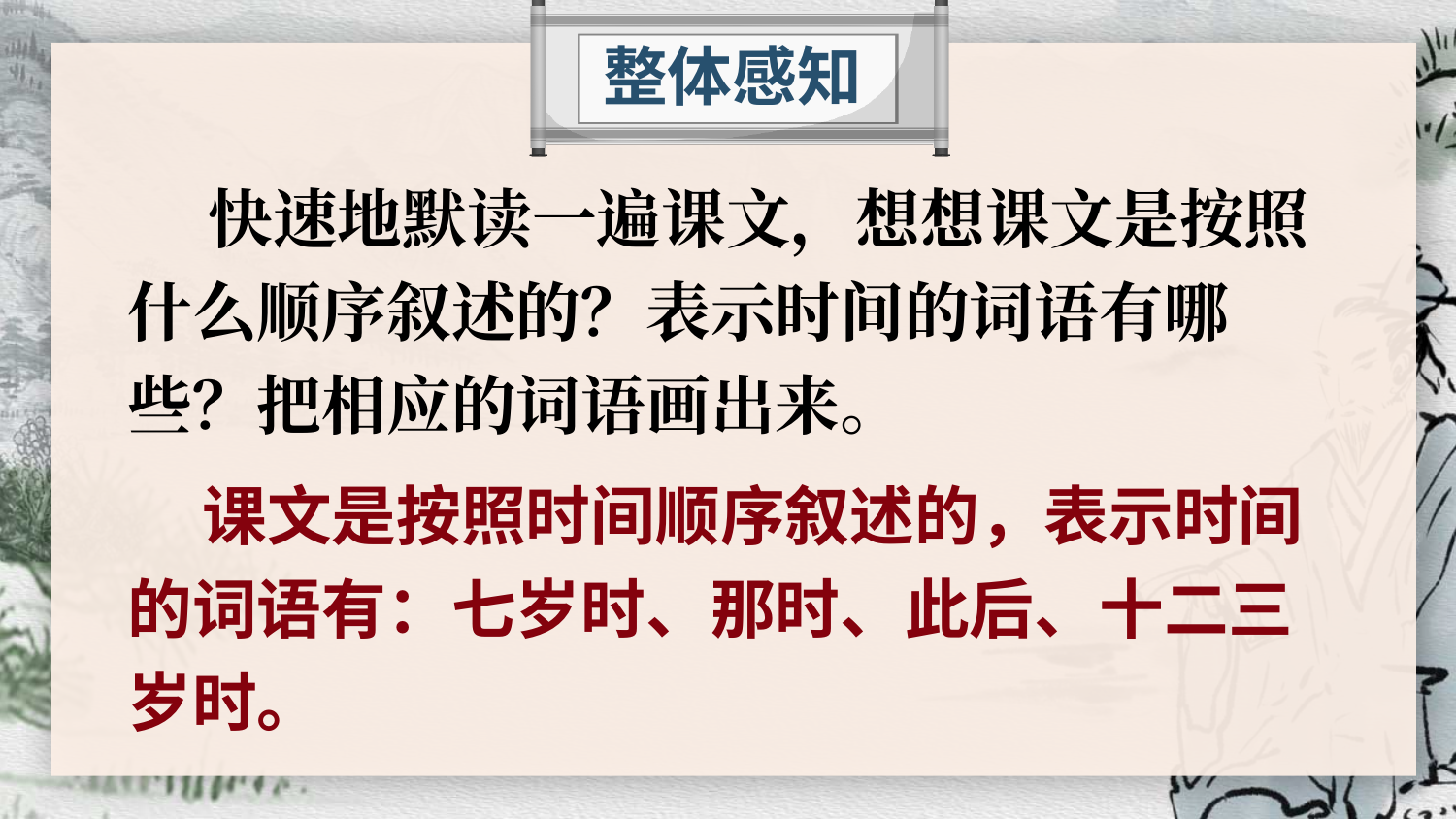

整体感知
    快速地默读一遍课文，想想课文是按照什么顺序叙述的？表示时间的词语有哪些？把相应的词语画出来。
    课文是按照时间顺序叙述的，表示时间的词语有：七岁时、那时、此后、十二三岁时。